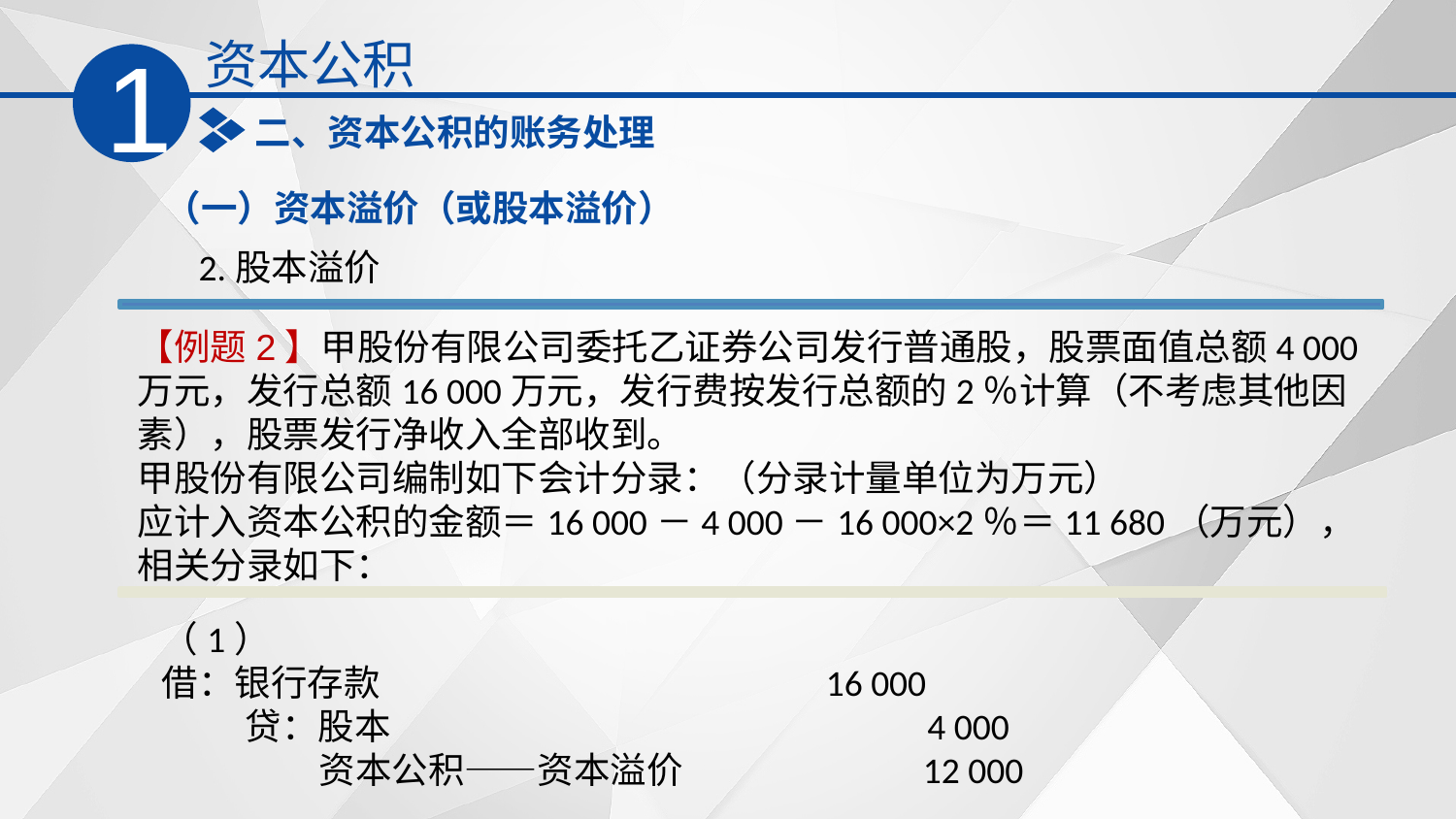

资本公积
1

二、资本公积的账务处理

（一）资本溢价（或股本溢价）
2.股本溢价

【例题2】甲股份有限公司委托乙证券公司发行普通股，股票面值总额4 000万元，发行总额16 000万元，发行费按发行总额的2％计算（不考虑其他因素），股票发行净收入全部收到。
甲股份有限公司编制如下会计分录：（分录计量单位为万元）
应计入资本公积的金额＝16 000－4 000－16 000×2％＝11 680（万元），相关分录如下：

（1）
借：银行存款　　　　　　　　　　　　16 000
         贷：股本                                                                4 000
                  资本公积——资本溢价                            12 000